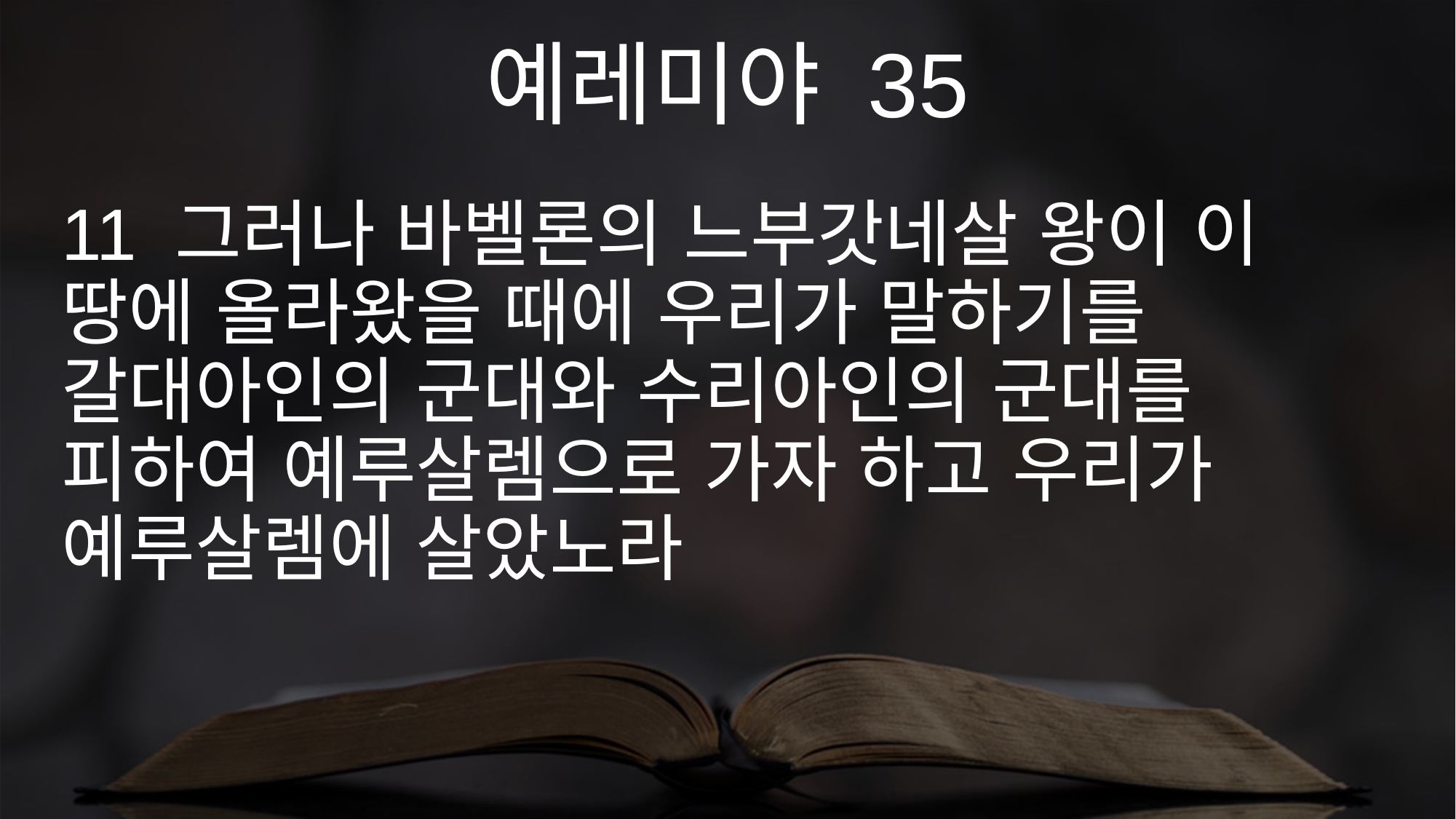

예레미야 35
11 그러나 바벨론의 느부갓네살 왕이 이 땅에 올라왔을 때에 우리가 말하기를 갈대아인의 군대와 수리아인의 군대를 피하여 예루살렘으로 가자 하고 우리가 예루살렘에 살았노라